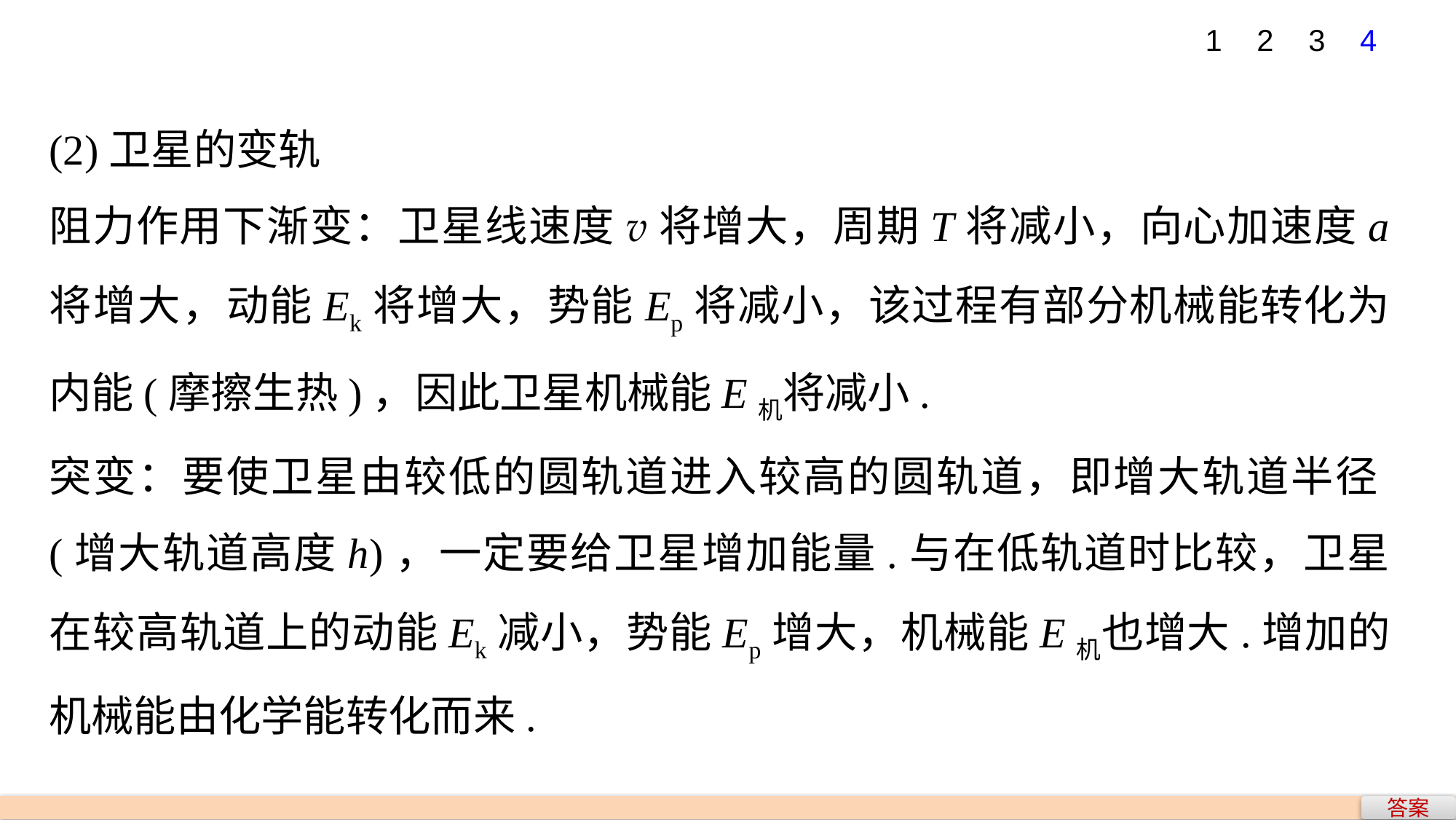

1
2
3
4
(2)卫星的变轨
阻力作用下渐变：卫星线速度v将增大，周期T将减小，向心加速度a 将增大，动能Ek将增大，势能Ep将减小，该过程有部分机械能转化为内能(摩擦生热)，因此卫星机械能E机将减小.
突变：要使卫星由较低的圆轨道进入较高的圆轨道，即增大轨道半径(增大轨道高度h)，一定要给卫星增加能量.与在低轨道时比较，卫星在较高轨道上的动能Ek减小，势能Ep增大，机械能E机也增大.增加的机械能由化学能转化而来.

答案